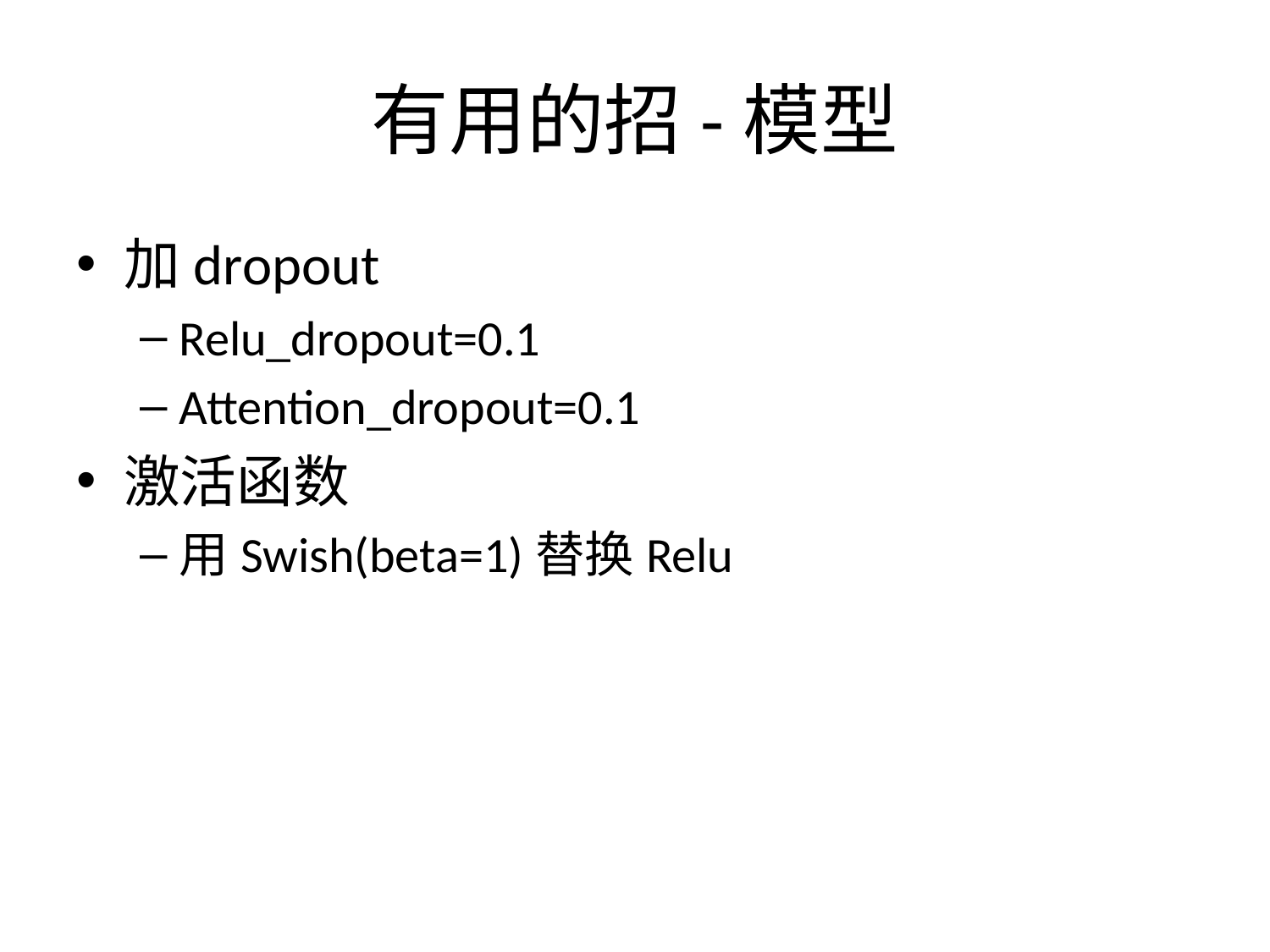

# 有用的招-模型
加dropout
Relu_dropout=0.1
Attention_dropout=0.1
激活函数
用Swish(beta=1)替换Relu